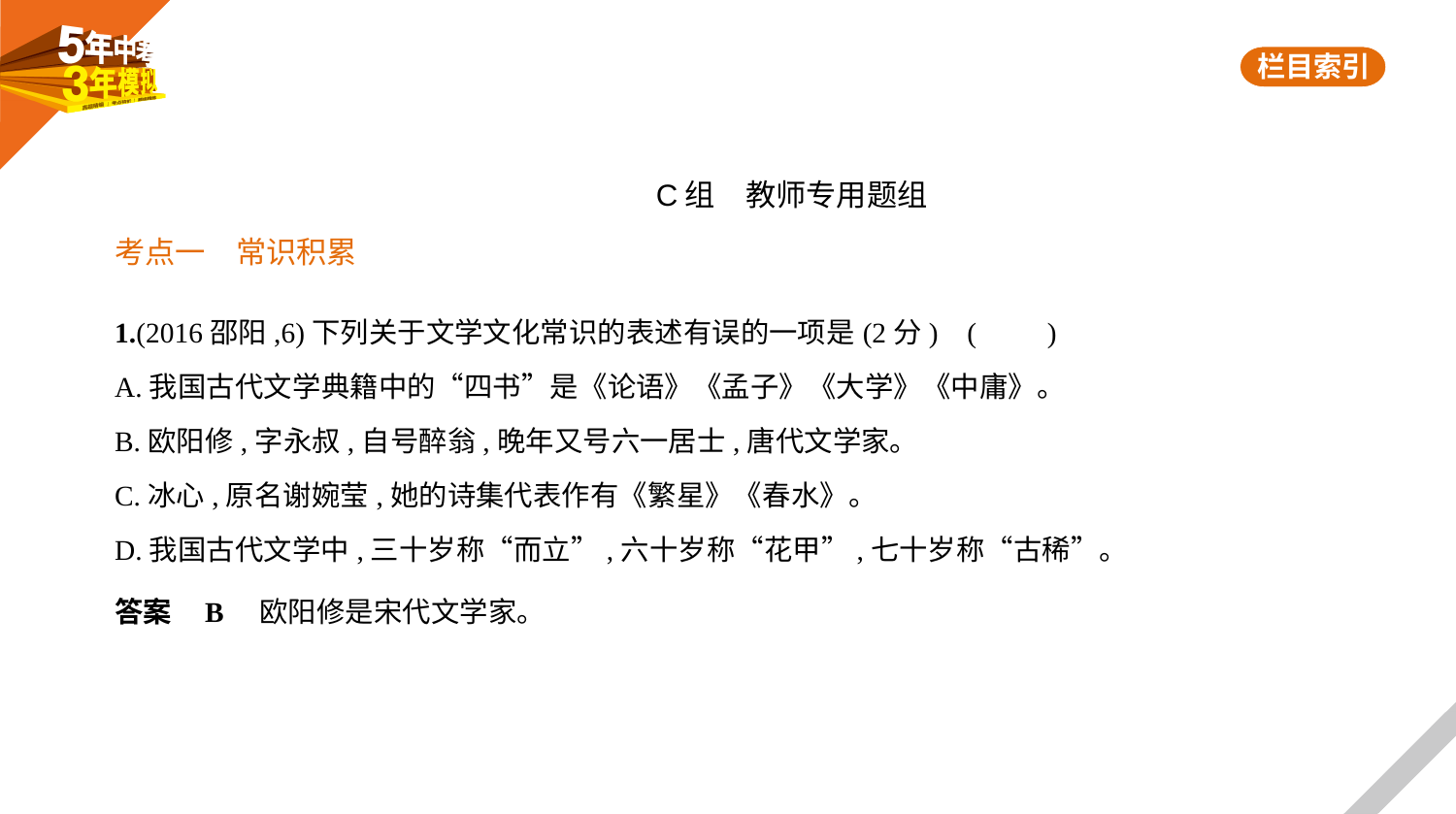

C组　教师专用题组
考点一　常识积累
1.(2016邵阳,6)下列关于文学文化常识的表述有误的一项是(2分) (　　)
A.我国古代文学典籍中的“四书”是《论语》《孟子》《大学》《中庸》。
B.欧阳修,字永叔,自号醉翁,晚年又号六一居士,唐代文学家。
C.冰心,原名谢婉莹,她的诗集代表作有《繁星》《春水》。
D.我国古代文学中,三十岁称“而立”,六十岁称“花甲”,七十岁称“古稀”。
答案    B　欧阳修是宋代文学家。